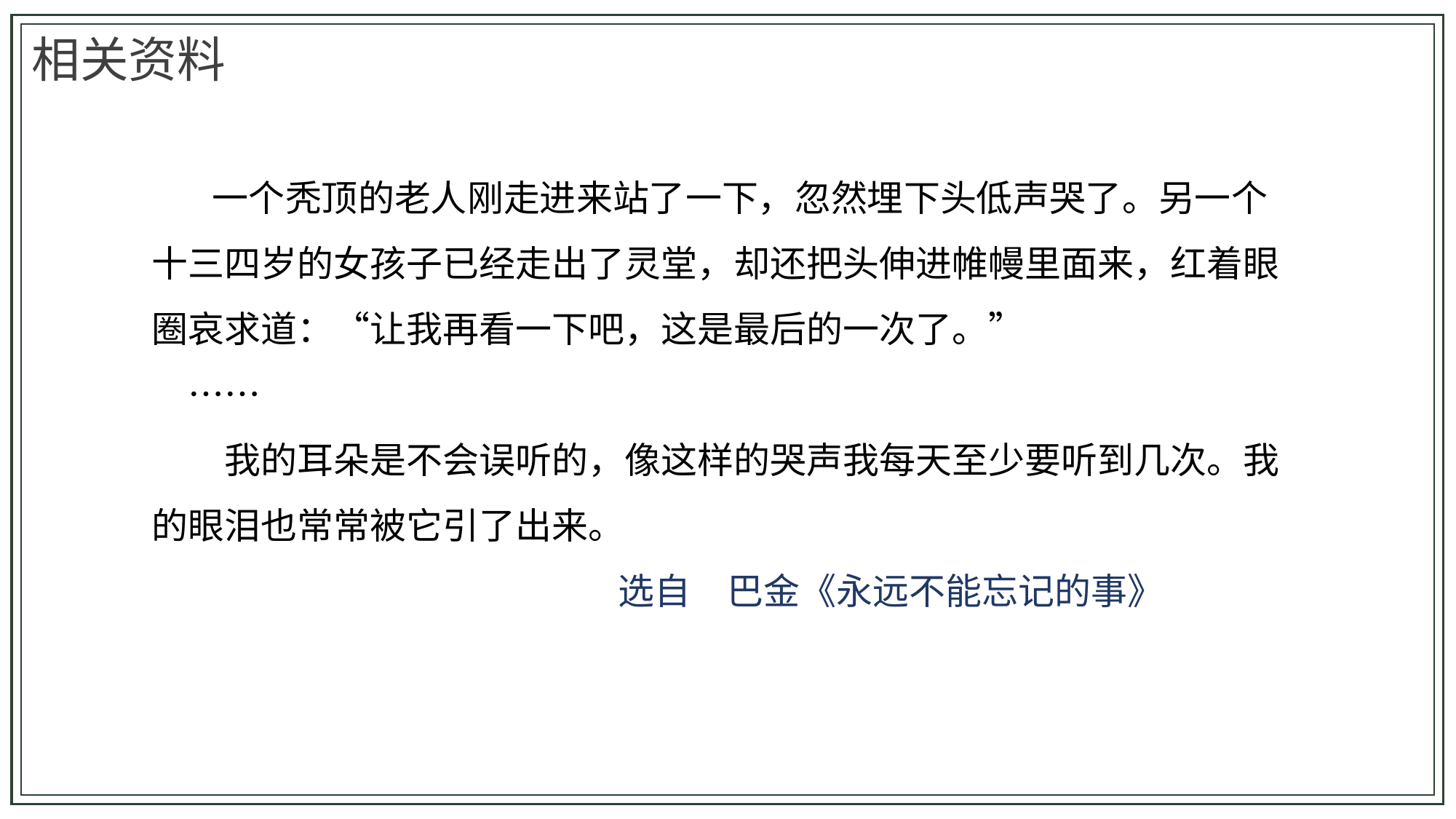

相关资料
　   一个秃顶的老人刚走进来站了一下，忽然埋下头低声哭了。另一个十三四岁的女孩子已经走出了灵堂，却还把头伸进帷幔里面来，红着眼圈哀求道：“让我再看一下吧，这是最后的一次了。”
　……
　　我的耳朵是不会误听的，像这样的哭声我每天至少要听到几次。我的眼泪也常常被它引了出来。
                                                         选自　巴金《永远不能忘记的事》